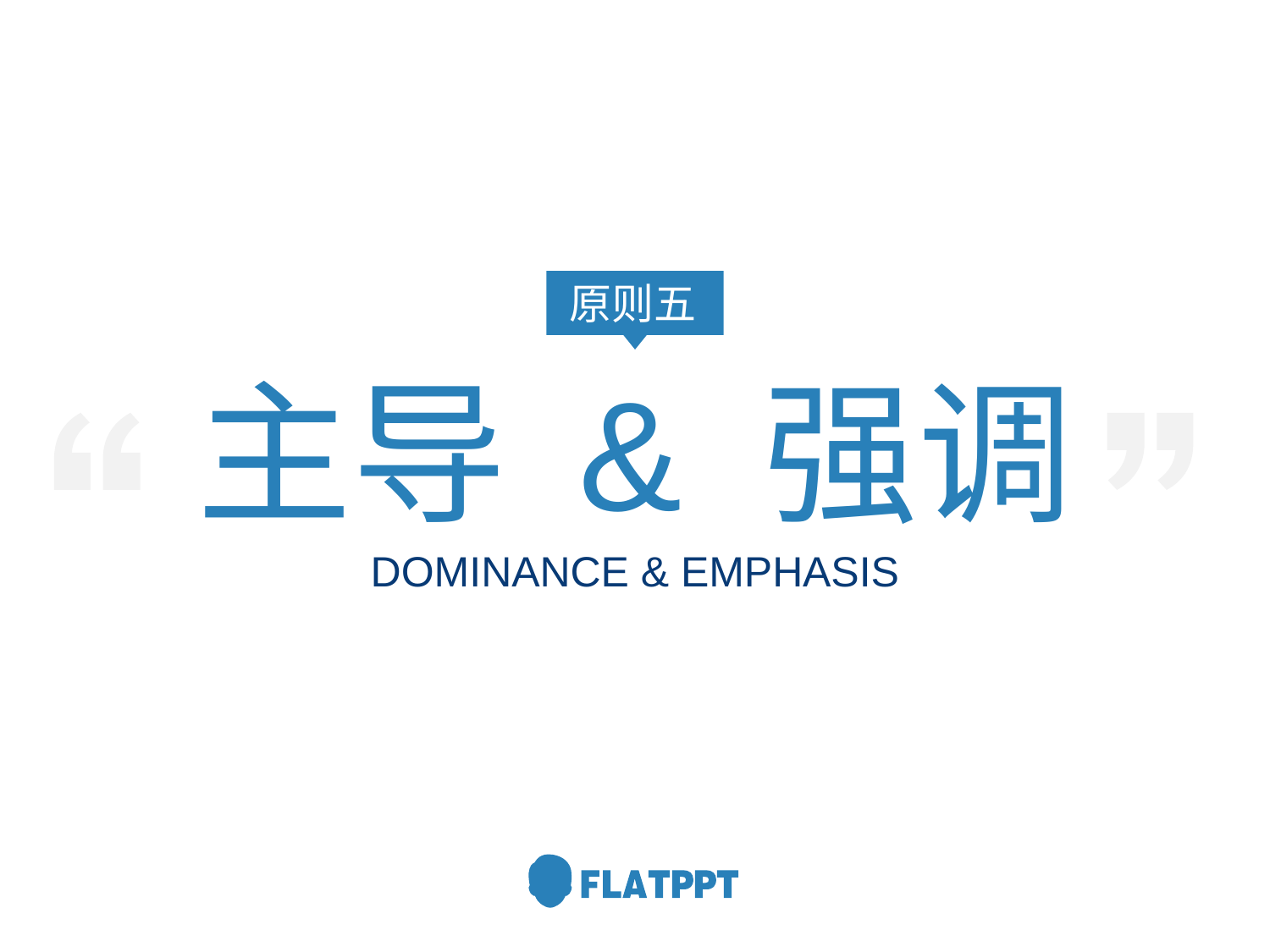

原则五

主导 & 强调

DOMINANCE & EMPHASIS